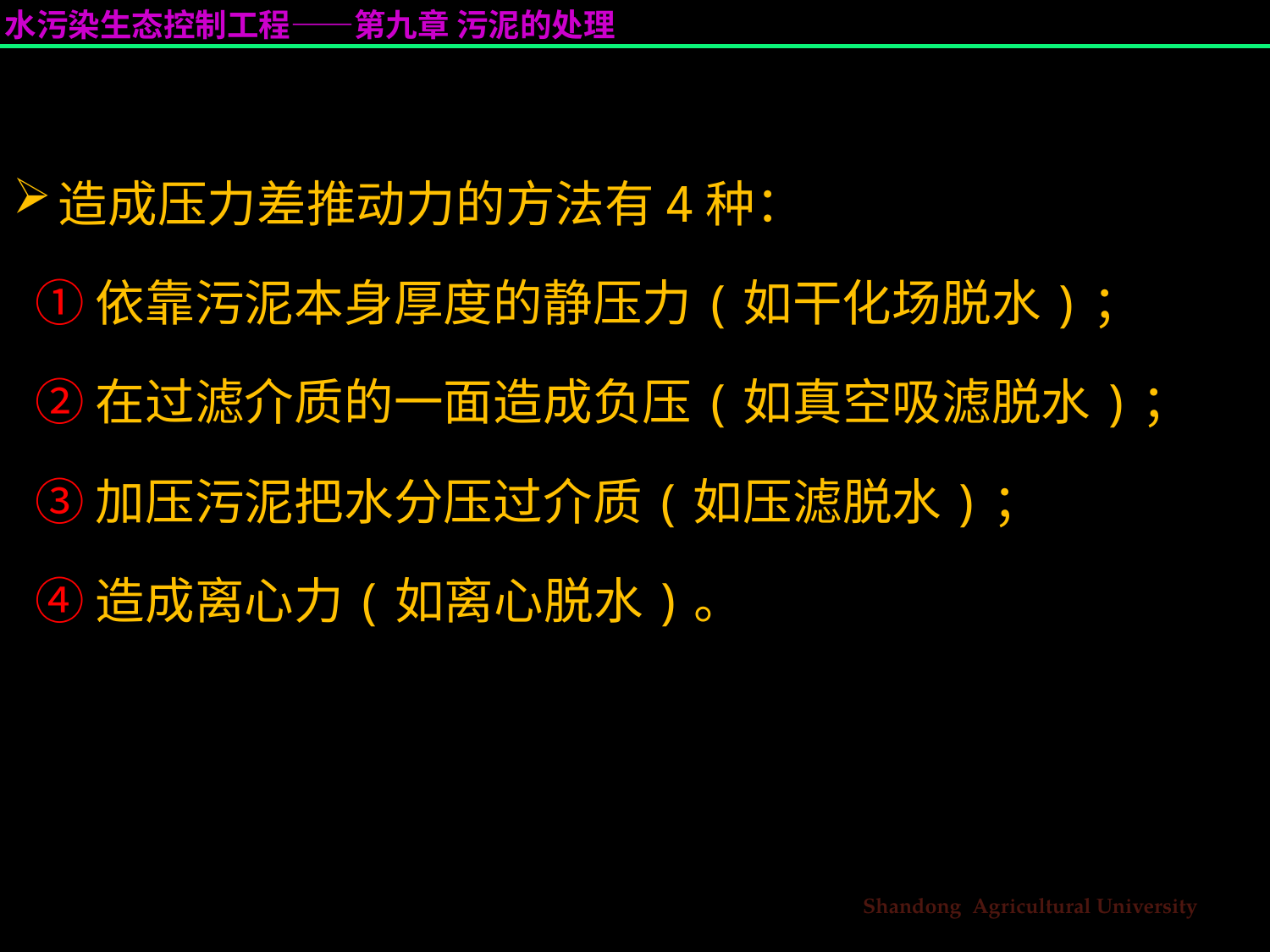

造成压力差推动力的方法有4种：
  ①依靠污泥本身厚度的静压力(如干化场脱水)；
  ②在过滤介质的一面造成负压(如真空吸滤脱水)；
  ③加压污泥把水分压过介质(如压滤脱水)；
  ④造成离心力(如离心脱水)。